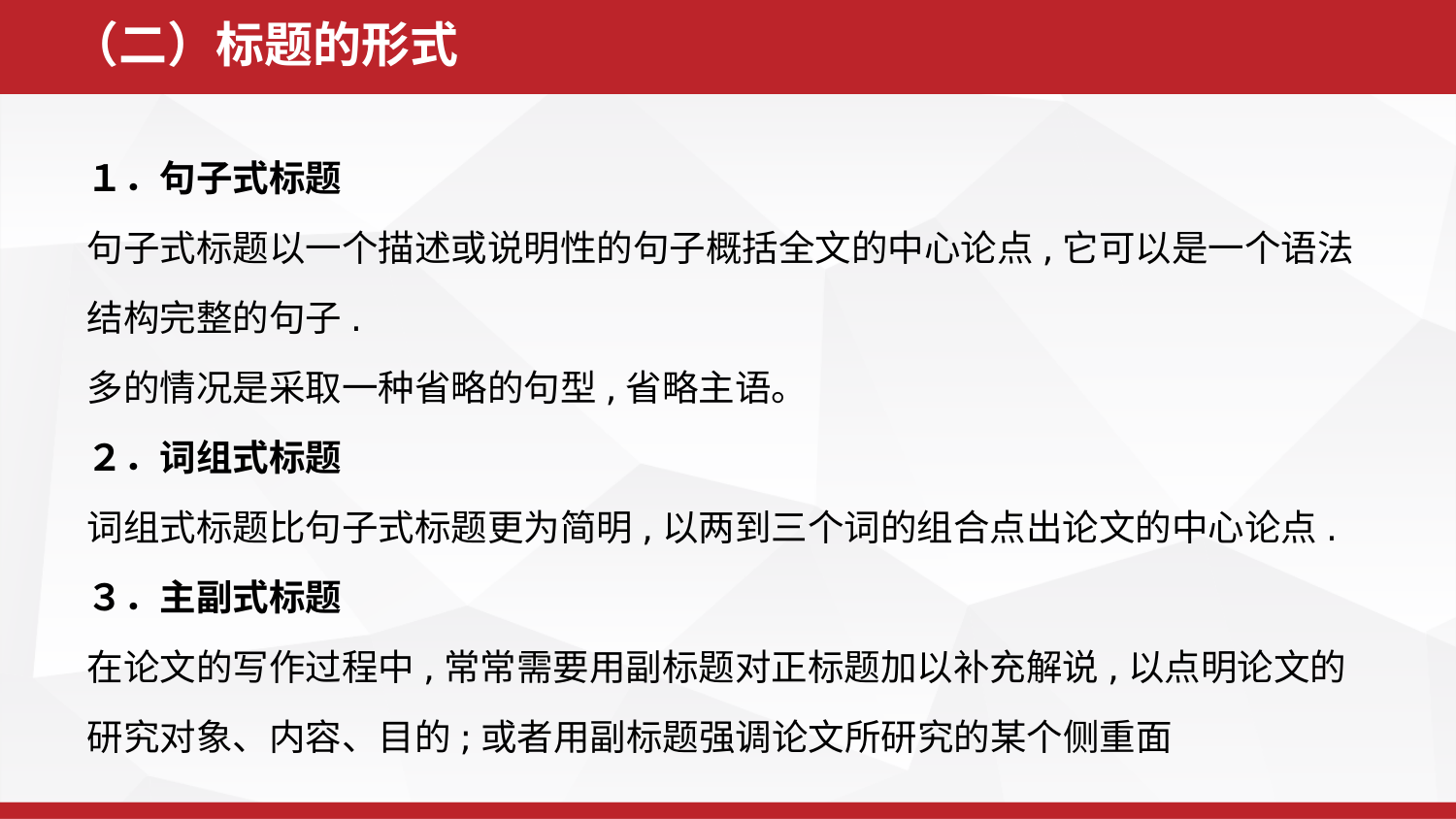

（二）标题的形式
１．句子式标题
句子式标题以一个描述或说明性的句子概括全文的中心论点,它可以是一个语法结构完整的句子.
多的情况是采取一种省略的句型,省略主语。
２．词组式标题
词组式标题比句子式标题更为简明,以两到三个词的组合点出论文的中心论点.
３．主副式标题
在论文的写作过程中,常常需要用副标题对正标题加以补充解说,以点明论文的研究对象、内容、目的;或者用副标题强调论文所研究的某个侧重面